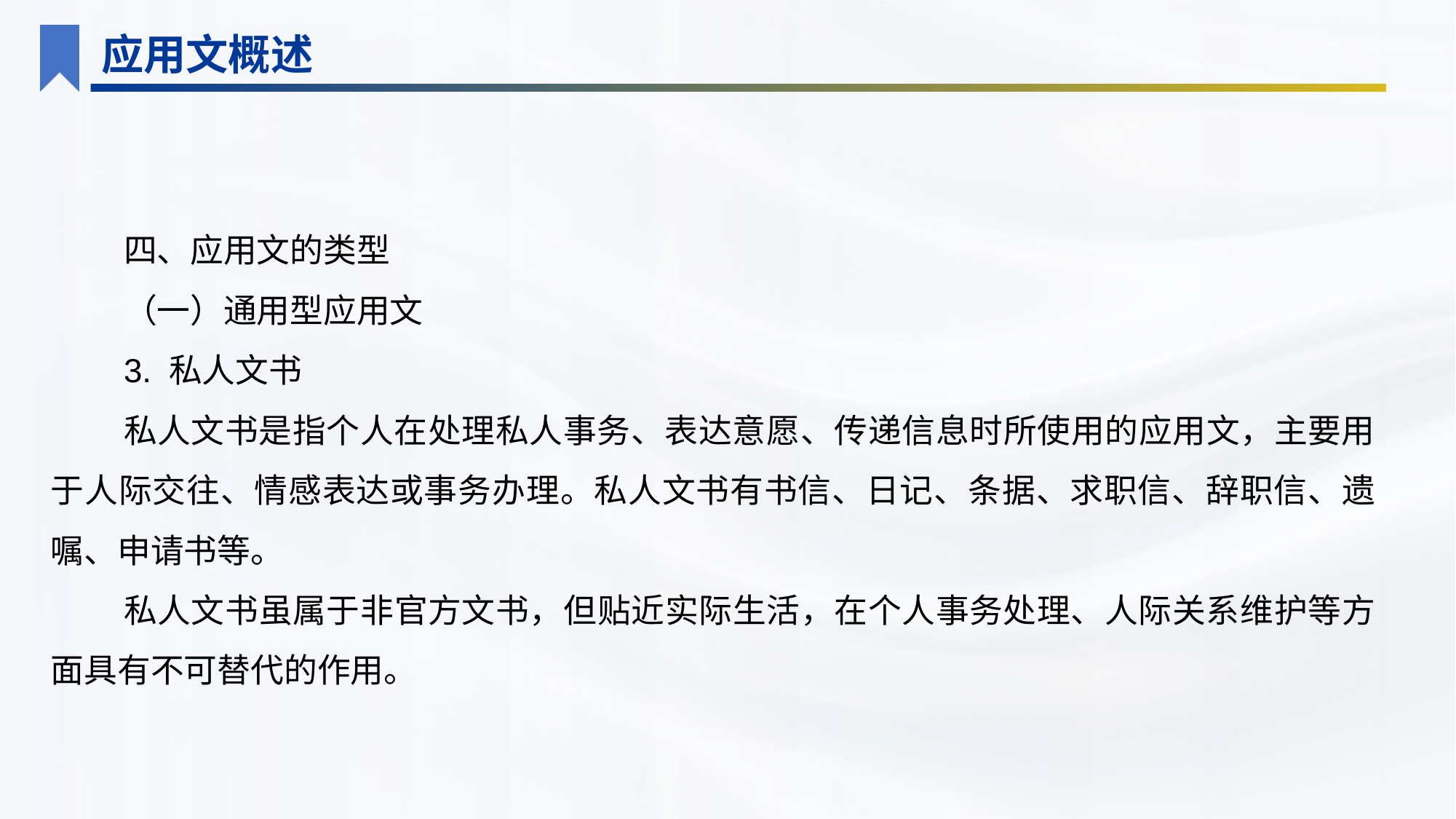

应用文概述
四、应用文的类型
（一）通用型应用文
3. 私人文书
私人文书是指个人在处理私人事务、表达意愿、传递信息时所使用的应用文，主要用于人际交往、情感表达或事务办理。私人文书有书信、日记、条据、求职信、辞职信、遗嘱、申请书等。
私人文书虽属于非官方文书，但贴近实际生活，在个人事务处理、人际关系维护等方面具有不可替代的作用。